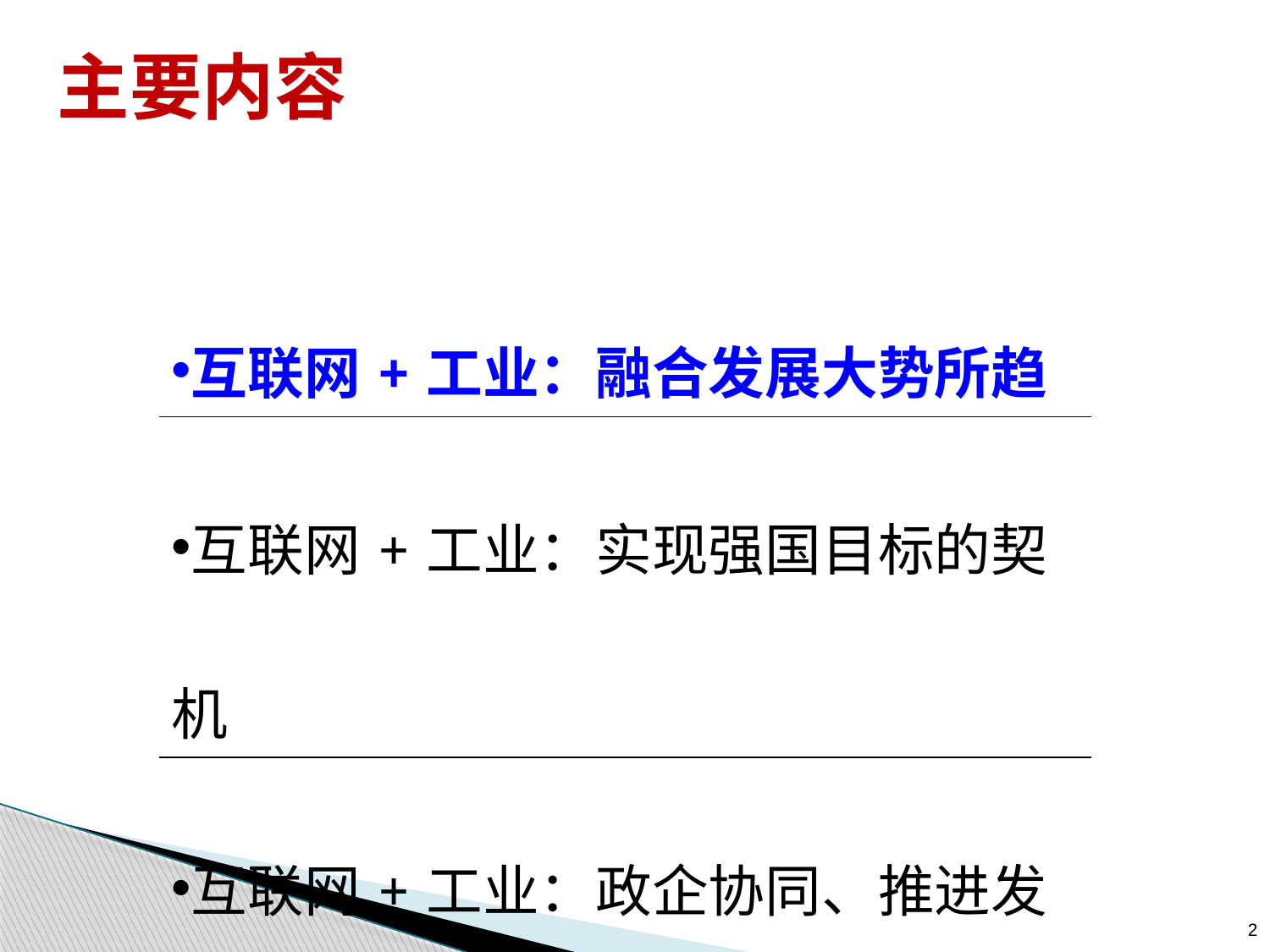

# 主要内容
| 互联网+工业：融合发展大势所趋 |
| --- |
| 互联网+工业：实现强国目标的契机 |
| 互联网+工业：政企协同、推进发展 |
2